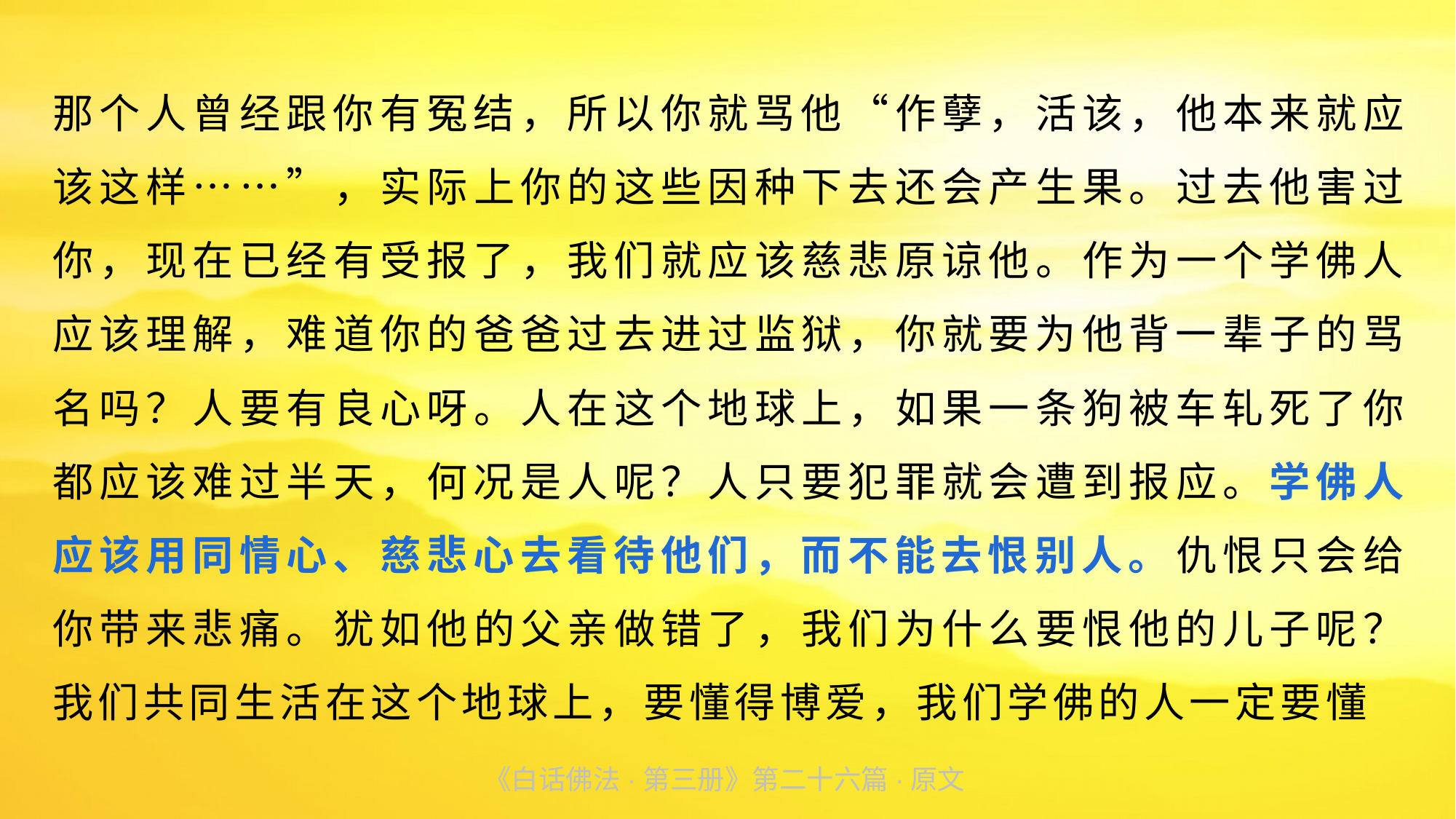

那个人曾经跟你有冤结，所以你就骂他“作孽，活该，他本来就应该这样……”，实际上你的这些因种下去还会产生果。过去他害过你，现在已经有受报了，我们就应该慈悲原谅他。作为一个学佛人应该理解，难道你的爸爸过去进过监狱，你就要为他背一辈子的骂名吗？人要有良心呀。人在这个地球上，如果一条狗被车轧死了你都应该难过半天，何况是人呢？人只要犯罪就会遭到报应。学佛人应该用同情心、慈悲心去看待他们，而不能去恨别人。仇恨只会给你带来悲痛。犹如他的父亲做错了，我们为什么要恨他的儿子呢？我们共同生活在这个地球上，要懂得博爱，我们学佛的人一定要懂
《白话佛法·第三册》第二十六篇·原文